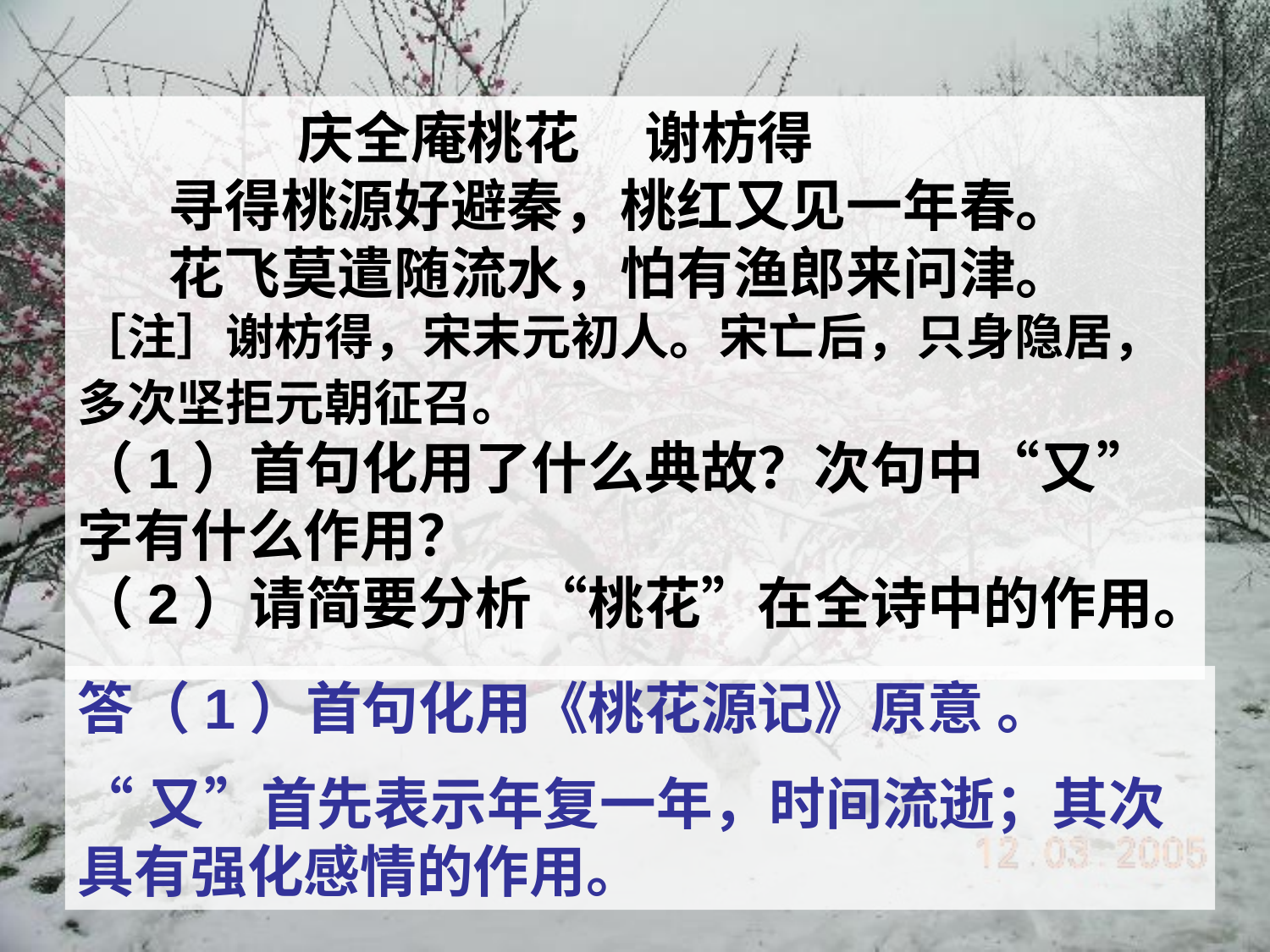

庆全庵桃花     谢枋得
       寻得桃源好避秦，桃红又见一年春。
       花飞莫遣随流水，怕有渔郎来问津。
［注］谢枋得，宋末元初人。宋亡后，只身隐居，多次坚拒元朝征召。 
（1）首句化用了什么典故？次句中“又”字有什么作用？ 
（2）请简要分析“桃花”在全诗中的作用。
答（1）首句化用《桃花源记》原意 。
“又”首先表示年复一年，时间流逝；其次具有强化感情的作用。